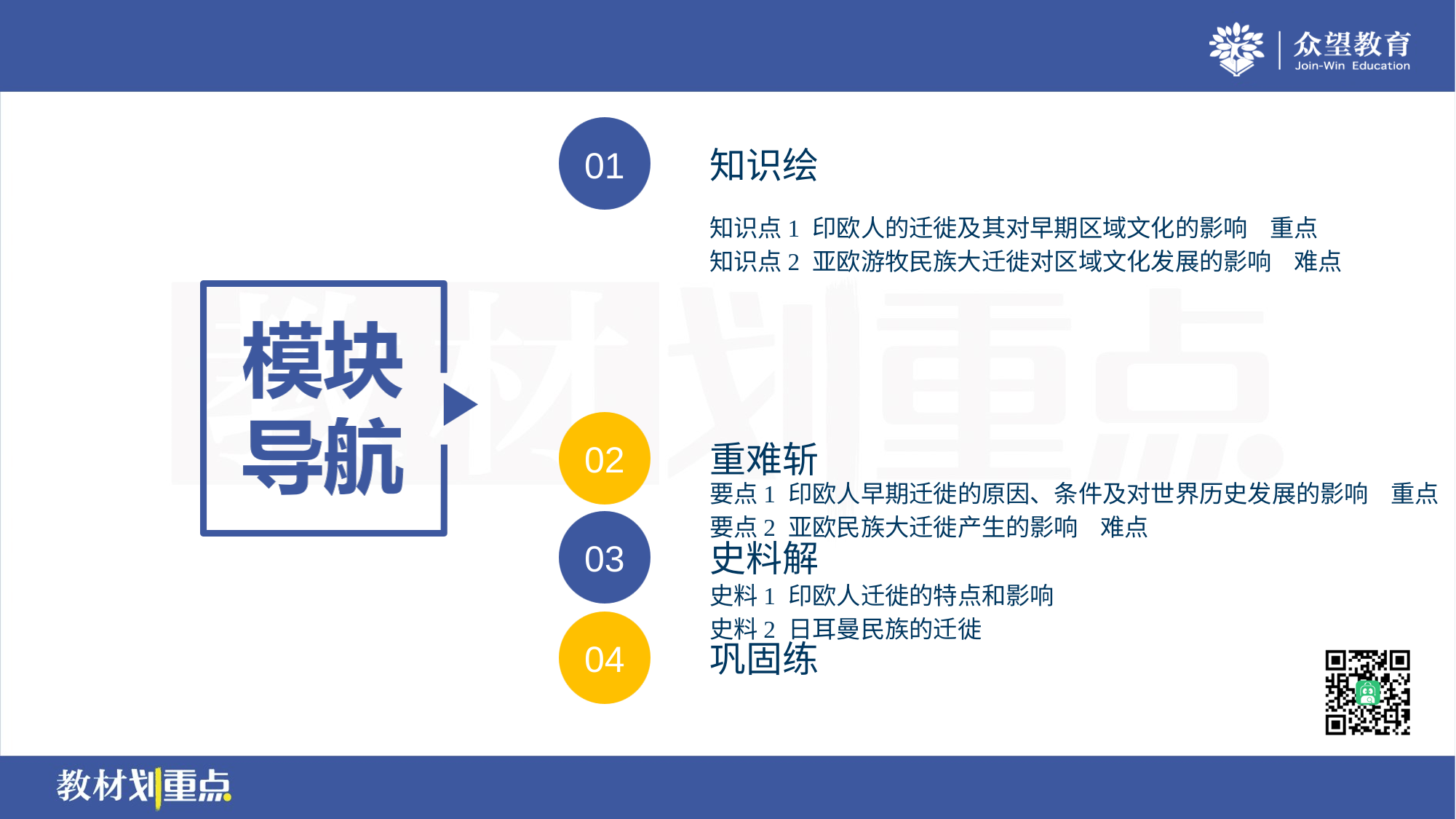

知识点1 印欧人的迁徙及其对早期区域文化的影响    重点
知识点2 亚欧游牧民族大迁徙对区域文化发展的影响    难点
要点1 印欧人早期迁徙的原因、条件及对世界历史发展的影响    重点
要点2 亚欧民族大迁徙产生的影响    难点
史料1 印欧人迁徙的特点和影响
史料2 日耳曼民族的迁徙